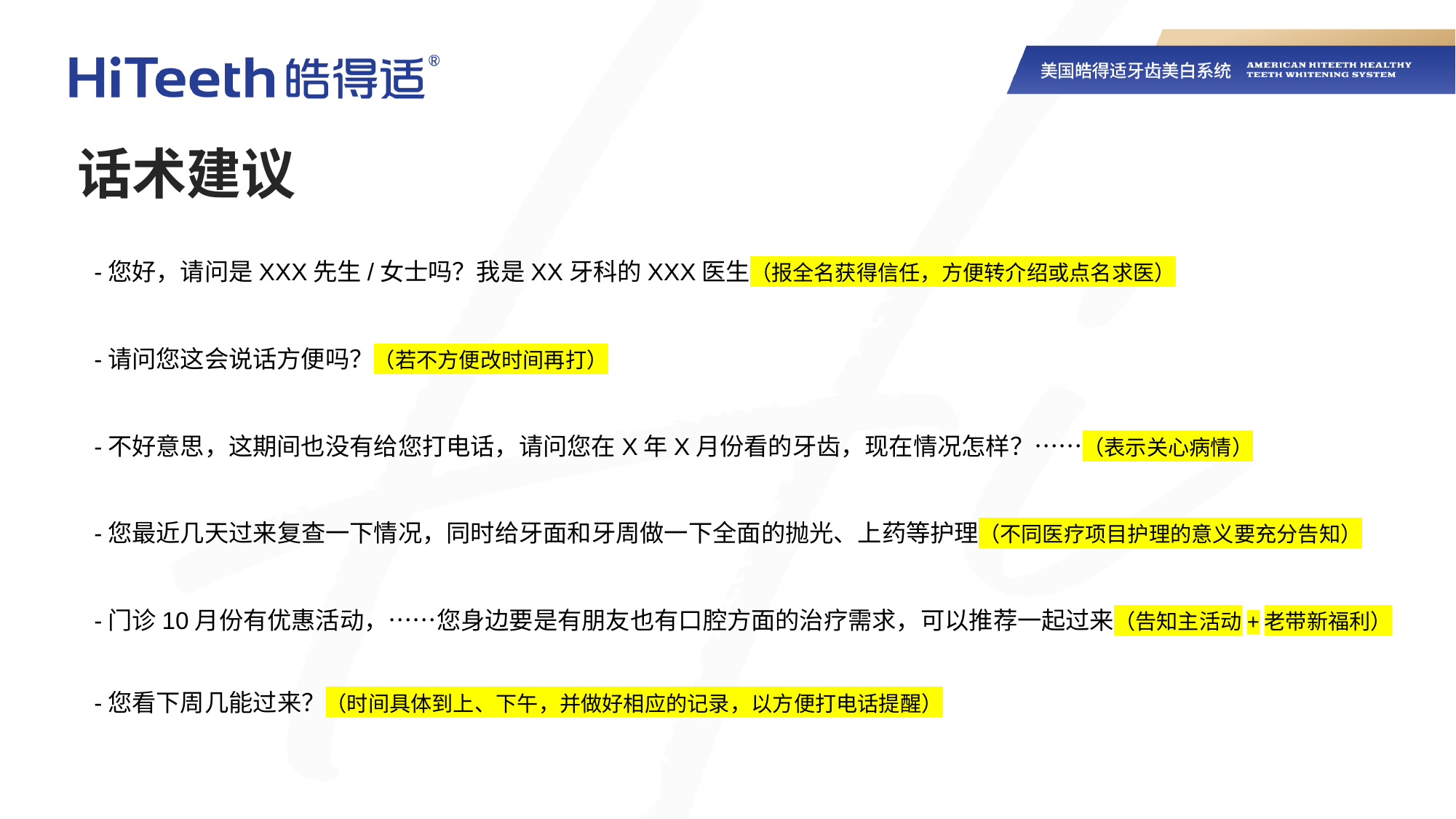

话术建议
-您好，请问是XXX先生/女士吗？我是XX牙科的XXX医生（报全名获得信任，方便转介绍或点名求医）

-请问您这会说话方便吗？（若不方便改时间再打）

-不好意思，这期间也没有给您打电话，请问您在X年X月份看的牙齿，现在情况怎样？……（表示关心病情）

-您最近几天过来复查一下情况，同时给牙面和牙周做一下全面的抛光、上药等护理（不同医疗项目护理的意义要充分告知）

-门诊10月份有优惠活动，……您身边要是有朋友也有口腔方面的治疗需求，可以推荐一起过来（告知主活动+老带新福利）

-您看下周几能过来？（时间具体到上、下午，并做好相应的记录，以方便打电话提醒）